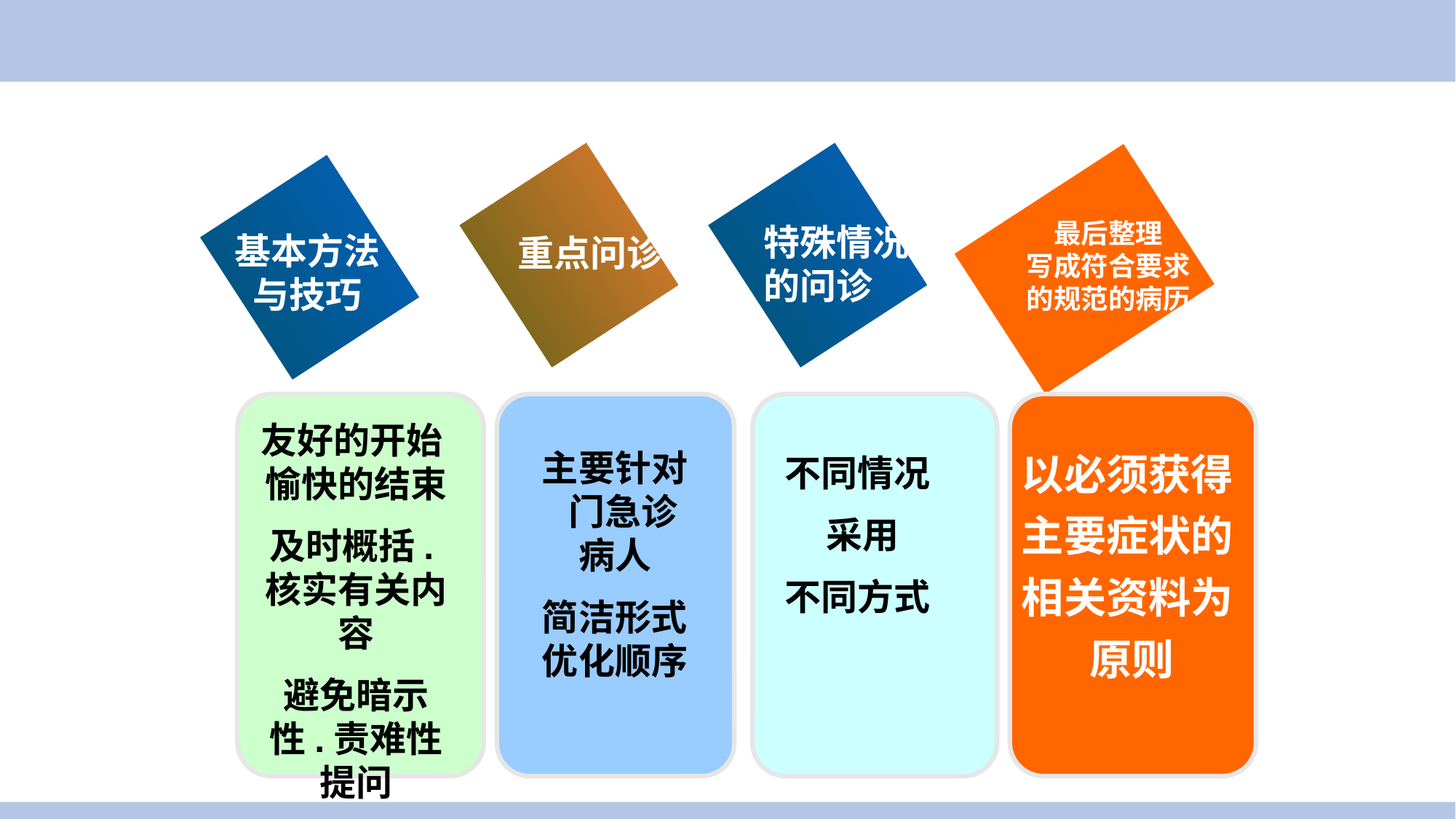

案例导入

最后整理
写成符合要求
的规范的病历
特殊情况
的问诊
基本方法
与技巧
重点问诊

友好的开始  愉快的结束
及时概括.核实有关内容
避免暗示性.责难性提问
主要针对
 门急诊
病人
简洁形式 优化顺序

以必须获得
主要症状的
相关资料为
      原则
不同情况
    采用
不同方式